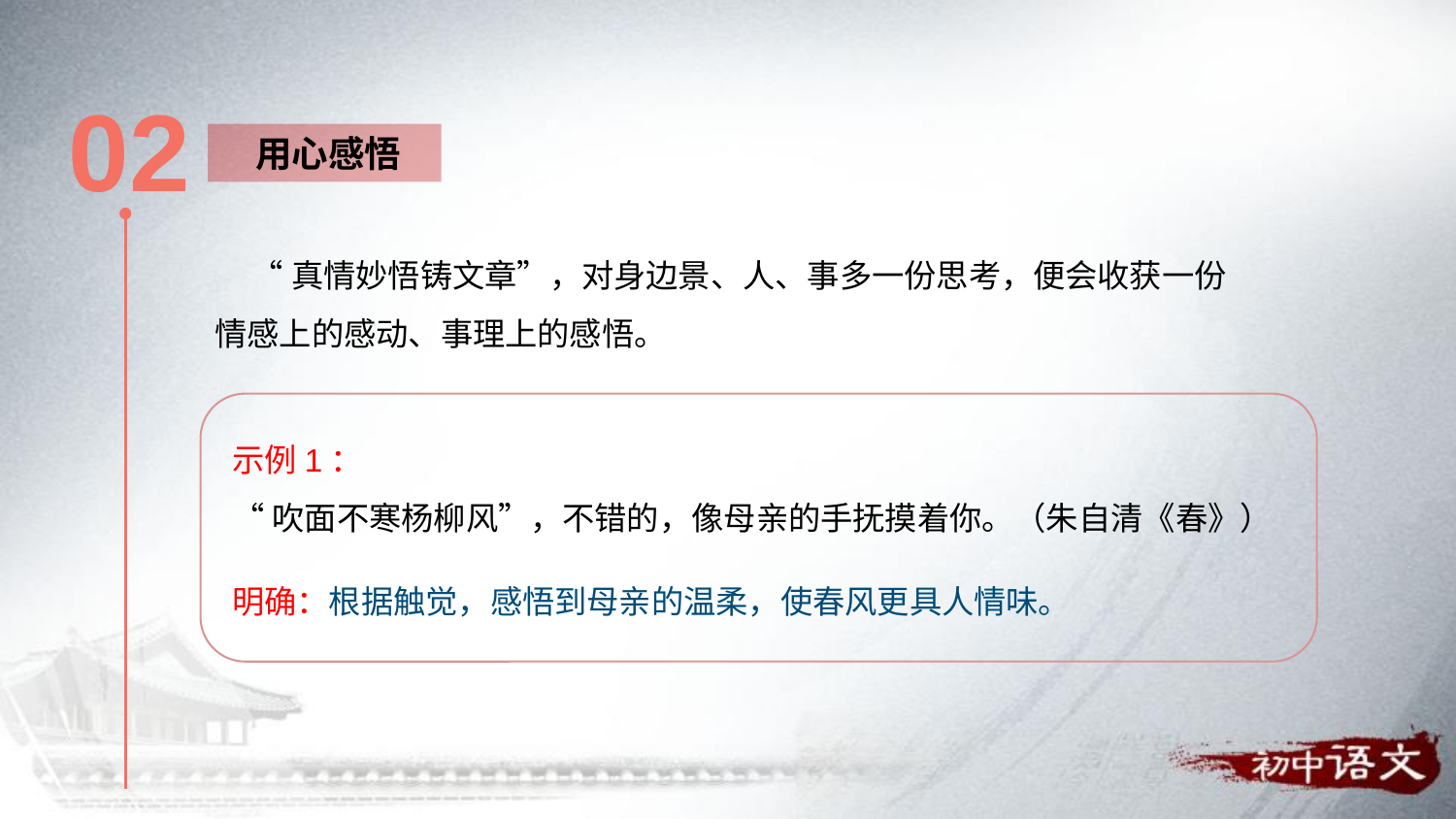

02
   用心感悟
     “真情妙悟铸文章”，对身边景、人、事多一份思考，便会收获一份情感上的感动、事理上的感悟。

示例1：
“吹面不寒杨柳风”，不错的，像母亲的手抚摸着你。（朱自清《春》）
明确：根据触觉，感悟到母亲的温柔，使春风更具人情味。